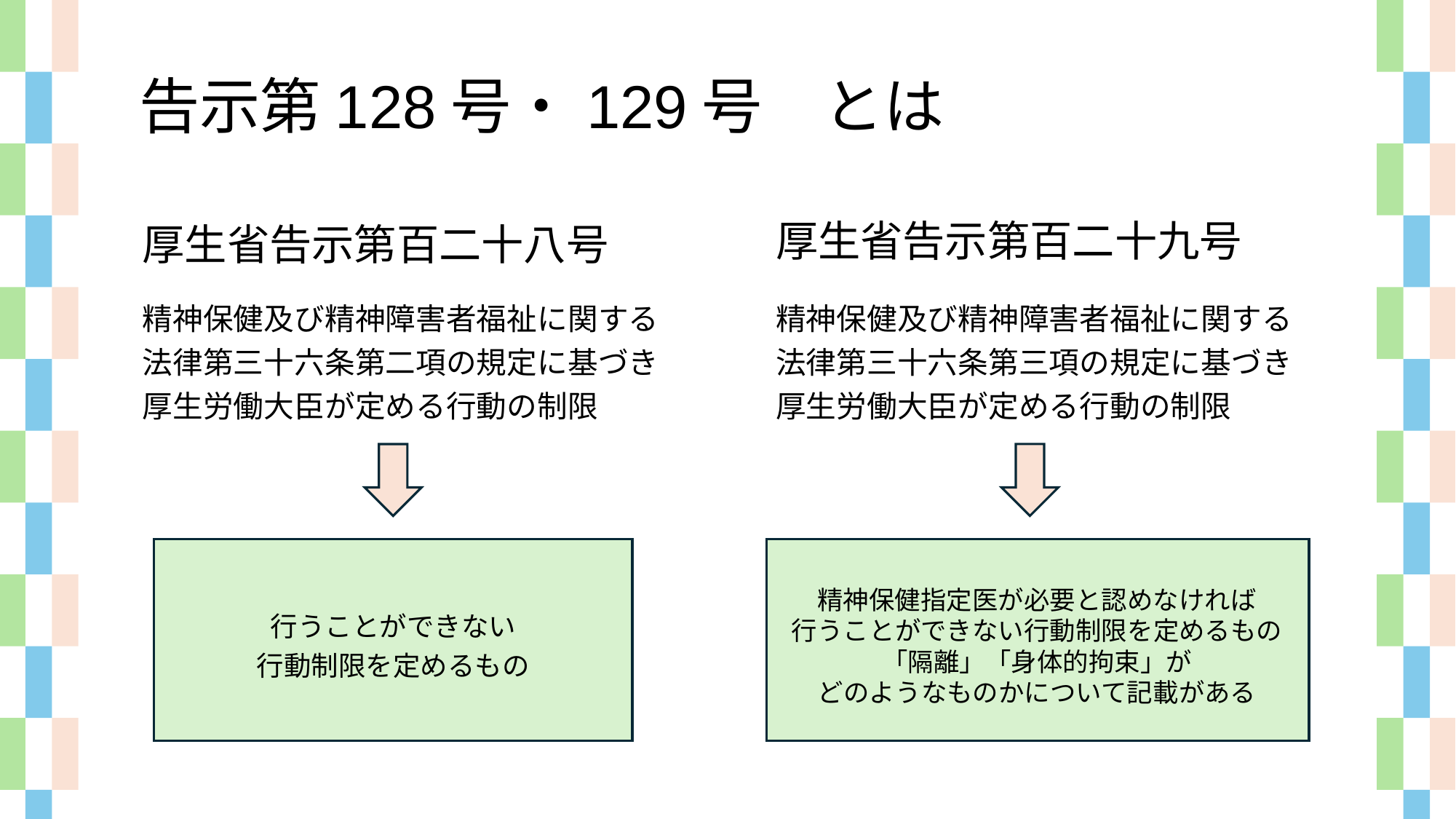

告示第128号・129号　とは
厚生省告示第百二十八号
厚生省告示第百二十九号
精神保健及び精神障害者福祉に関する
法律第三十六条第二項の規定に基づき
厚生労働大臣が定める行動の制限
精神保健及び精神障害者福祉に関する
法律第三十六条第三項の規定に基づき
厚生労働大臣が定める行動の制限

精神保健指定医が必要と認めなければ
行うことができない行動制限を定めるもの
「隔離」「身体的拘束」が
どのようなものかについて記載がある
行うことができない
行動制限を定めるもの